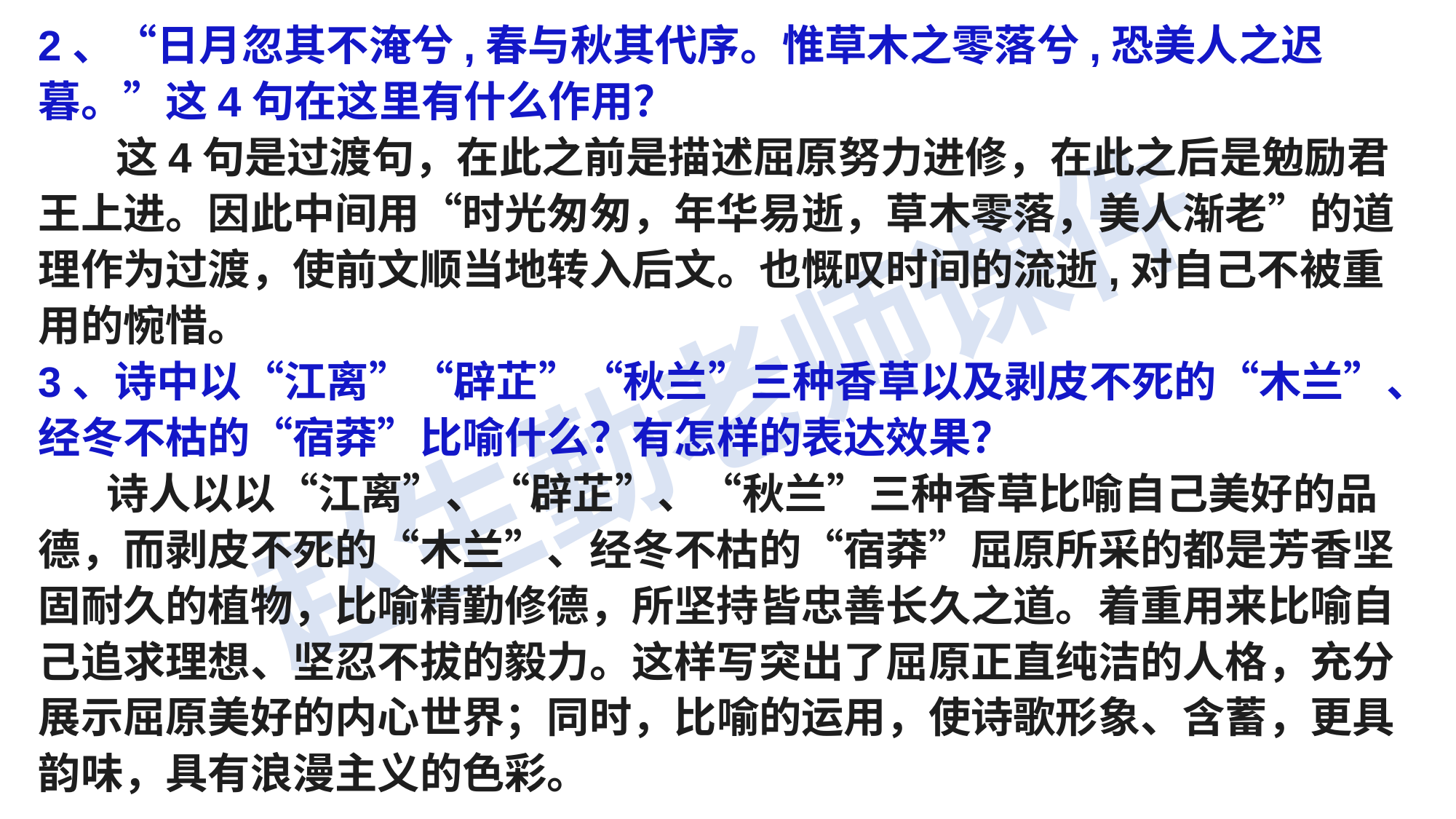

2、“日月忽其不淹兮,春与秋其代序。惟草木之零落兮,恐美人之迟暮。”这4句在这里有什么作用？
       这4句是过渡句，在此之前是描述屈原努力进修，在此之后是勉励君王上进。因此中间用“时光匆匆，年华易逝，草木零落，美人渐老”的道理作为过渡，使前文顺当地转入后文。也慨叹时间的流逝,对自己不被重用的惋惜。
3、诗中以“江离”“辟芷”“秋兰”三种香草以及剥皮不死的“木兰”、经冬不枯的“宿莽”比喻什么？有怎样的表达效果？
      诗人以以“江离”、“辟芷”、“秋兰”三种香草比喻自己美好的品德，而剥皮不死的“木兰”、经冬不枯的“宿莽”屈原所采的都是芳香坚固耐久的植物，比喻精勤修德，所坚持皆忠善长久之道。着重用来比喻自己追求理想、坚忍不拔的毅力。这样写突出了屈原正直纯洁的人格，充分展示屈原美好的内心世界；同时，比喻的运用，使诗歌形象、含蓄，更具韵味，具有浪漫主义的色彩。